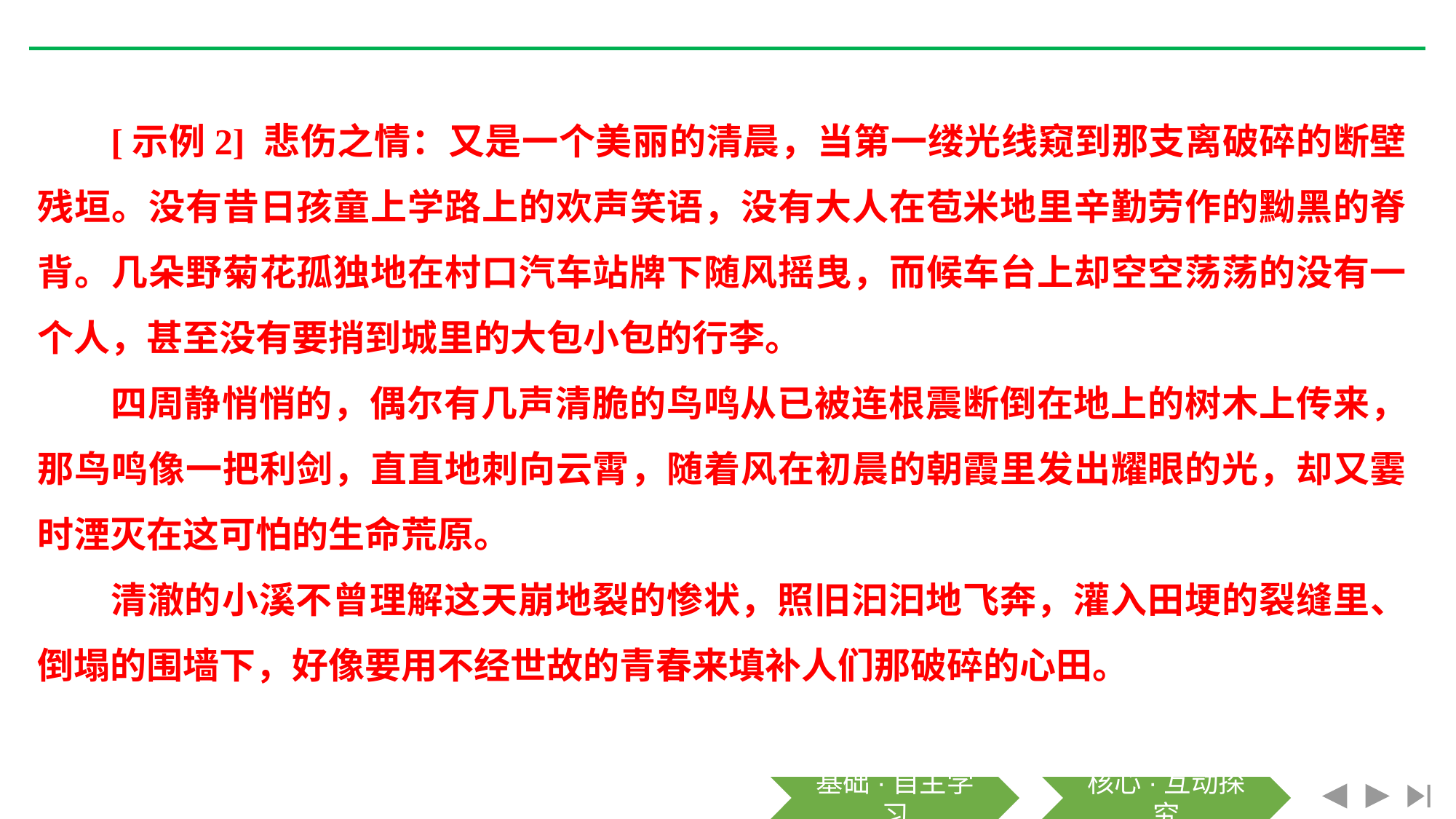

[示例2] 悲伤之情：又是一个美丽的清晨，当第一缕光线窥到那支离破碎的断壁残垣。没有昔日孩童上学路上的欢声笑语，没有大人在苞米地里辛勤劳作的黝黑的脊背。几朵野菊花孤独地在村口汽车站牌下随风摇曳，而候车台上却空空荡荡的没有一个人，甚至没有要捎到城里的大包小包的行李。
四周静悄悄的，偶尔有几声清脆的鸟鸣从已被连根震断倒在地上的树木上传来，那鸟鸣像一把利剑，直直地刺向云霄，随着风在初晨的朝霞里发出耀眼的光，却又霎时湮灭在这可怕的生命荒原。
清澈的小溪不曾理解这天崩地裂的惨状，照旧汩汩地飞奔，灌入田埂的裂缝里、倒塌的围墙下，好像要用不经世故的青春来填补人们那破碎的心田。